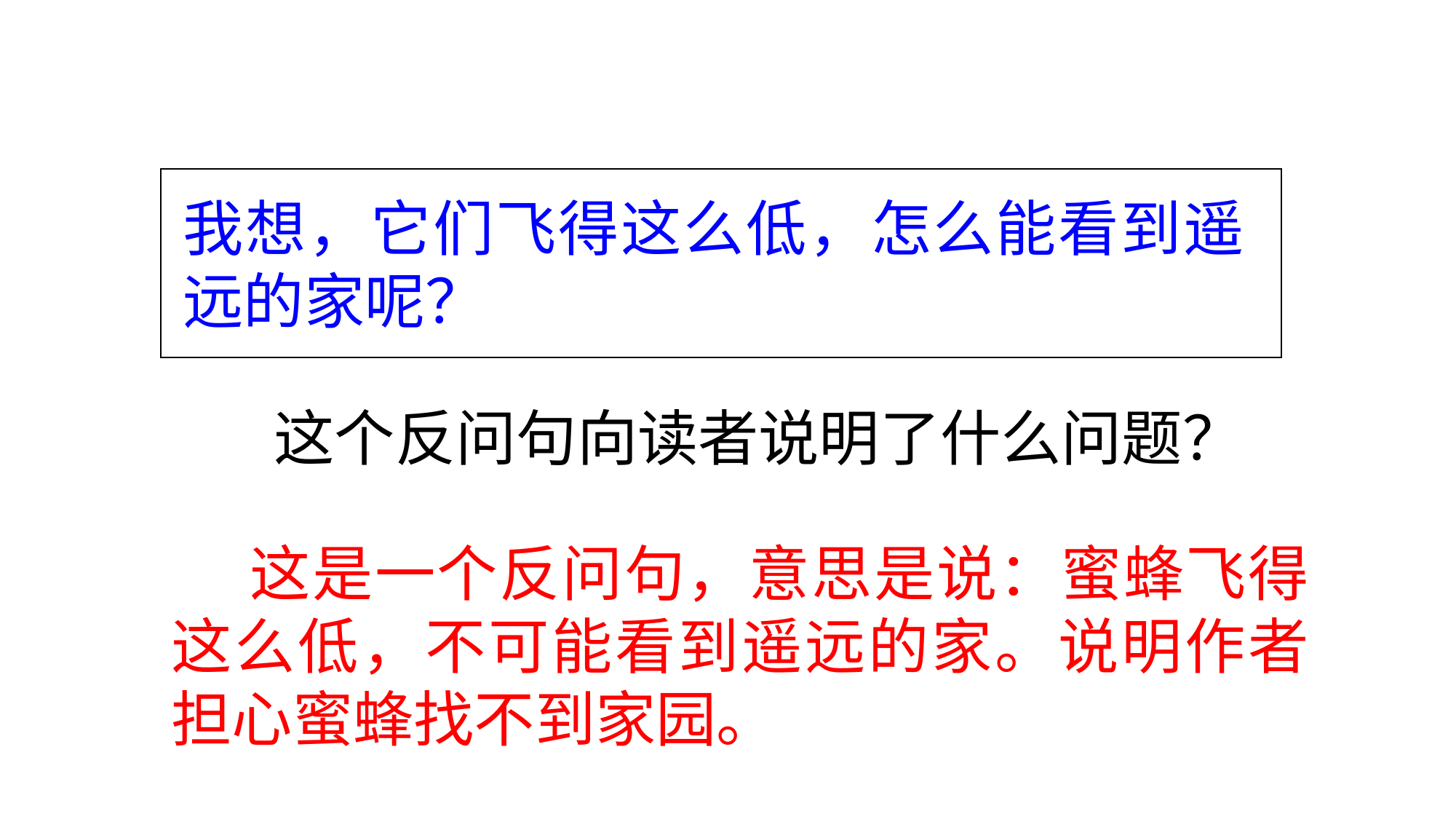

我想，它们飞得这么低，怎么能看到遥远的家呢？
这个反问句向读者说明了什么问题？
    这是一个反问句，意思是说：蜜蜂飞得这么低，不可能看到遥远的家。说明作者担心蜜蜂找不到家园。